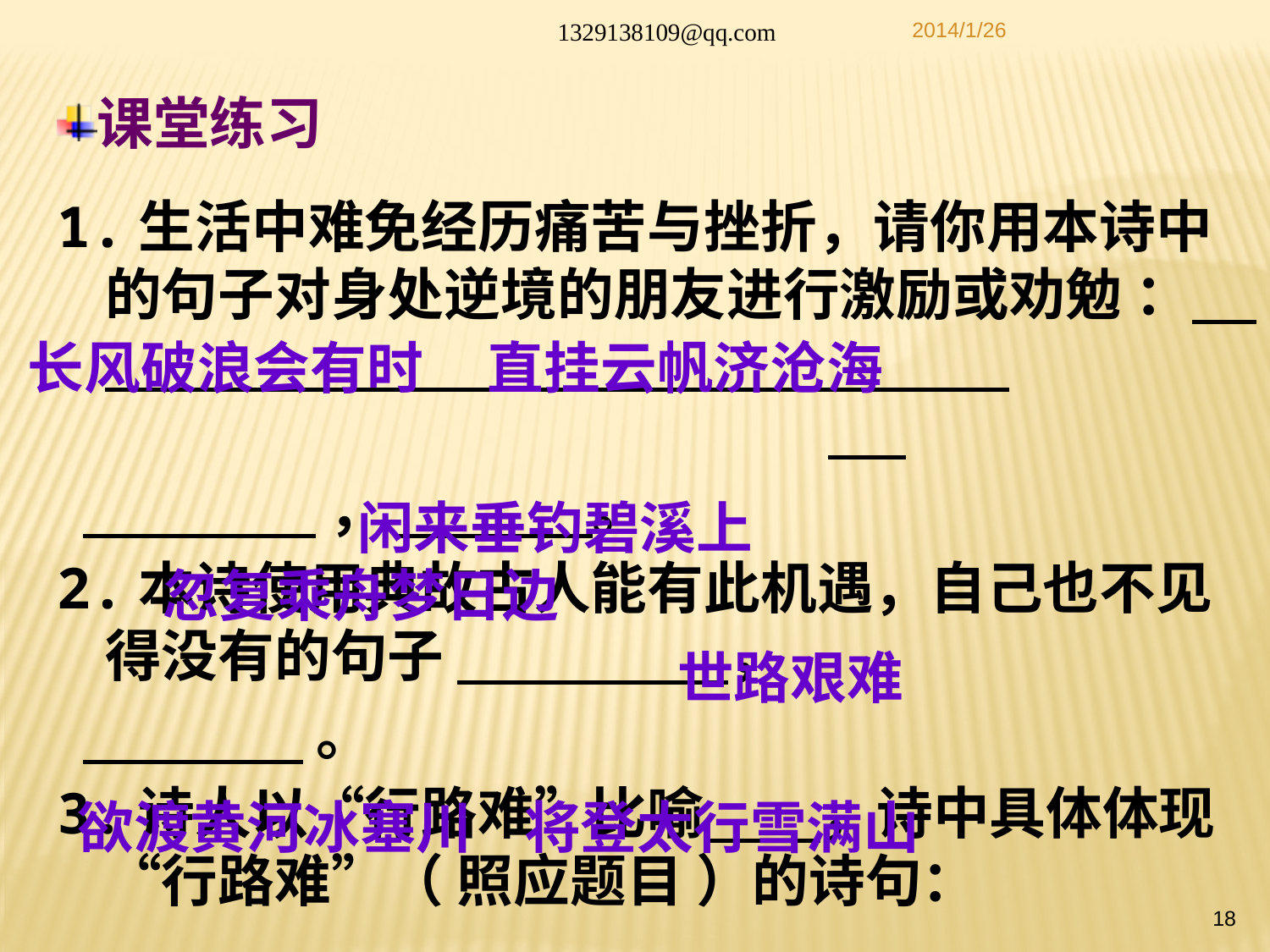

1329138109@qq.com
2014/1/26
课堂练习

1.生活中难免经历痛苦与挫折，请你用本诗中的句子对身处逆境的朋友进行激励或劝勉 ：
                    ，                。
2.本诗使用典故古人能有此机遇，自己也不见得没有的句子                      ，
                   。
3.诗人以“行路难”比喻         ，诗中具体体现“行路难”（ 照应题目 ）的诗句：
                 ，               。
          长风破浪会有时     直挂云帆济沧海
                闲来垂钓碧溪上                       忽复乘舟梦日边
世路艰难
欲渡黄河冰塞川    将登太行雪满山
18